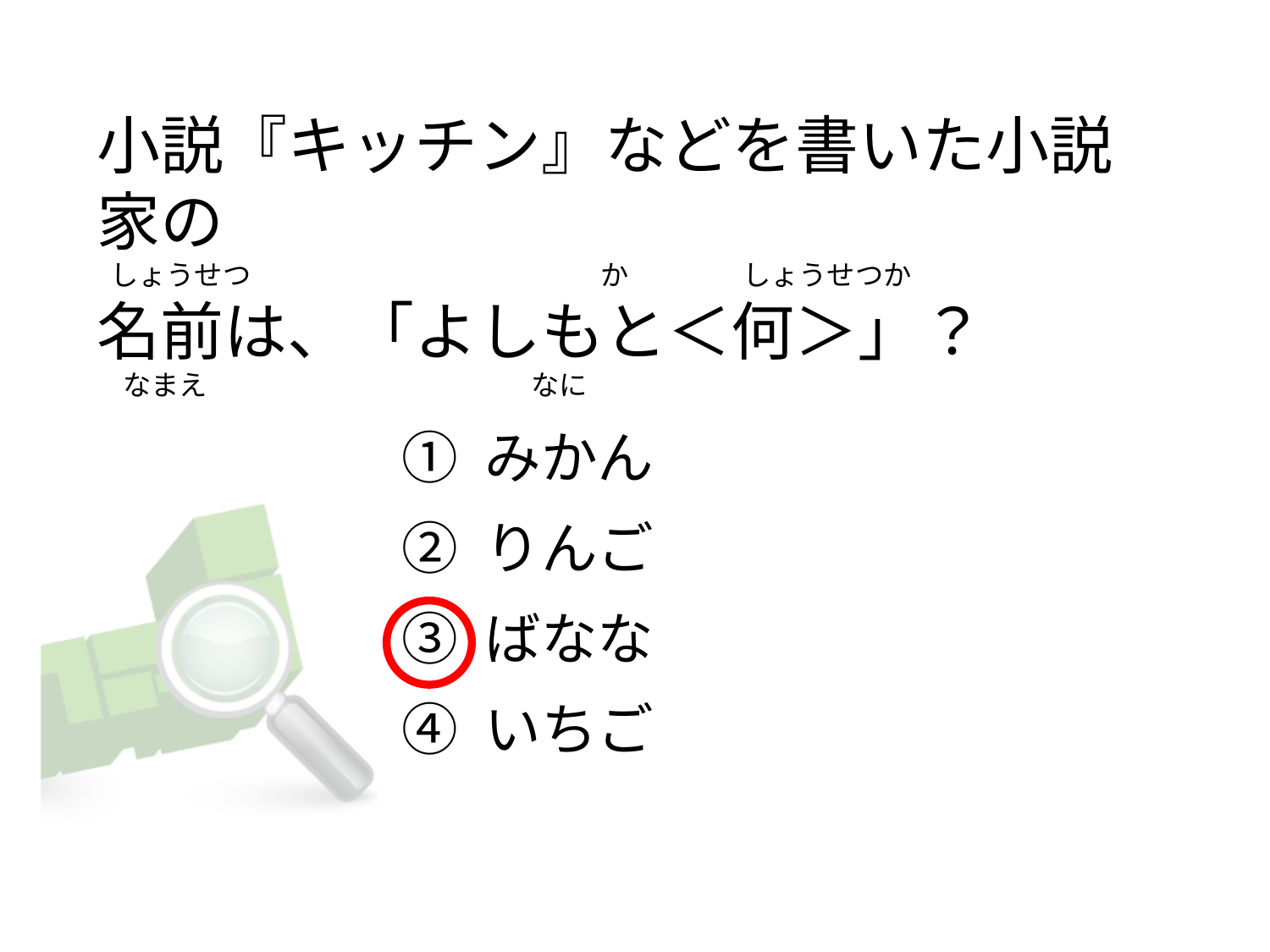

小説『キッチン』などを書いた小説家の
 しょうせつ                                                       か                  しょうせつか
名前は、「よしもと＜何＞」？
   なまえ                                                   なに
① みかん
② りんご
③ ばなな
④ いちご